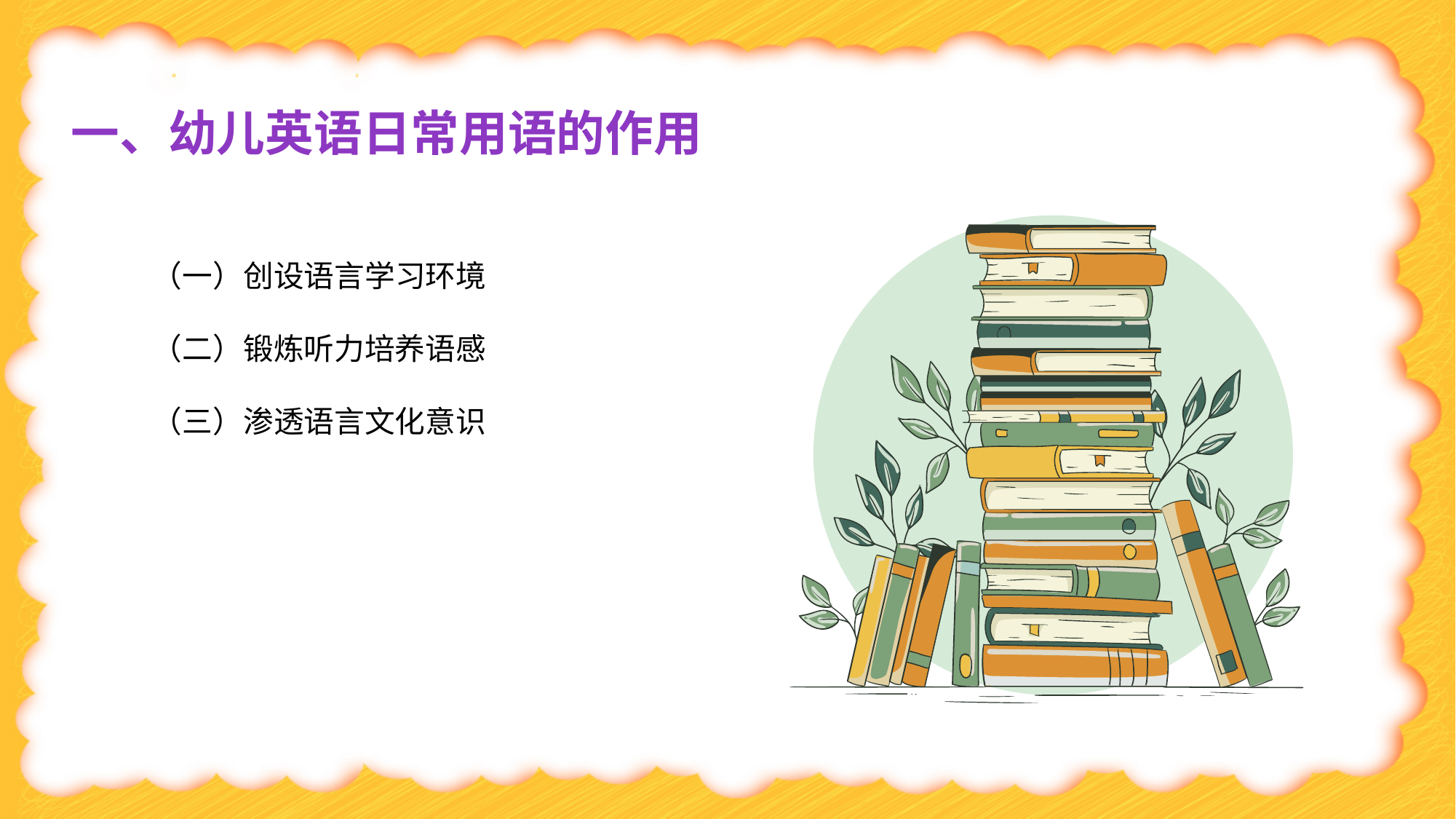

一、幼儿英语日常用语的作用

（一）创设语言学习环境
（二）锻炼听力培养语感
（三）渗透语言文化意识